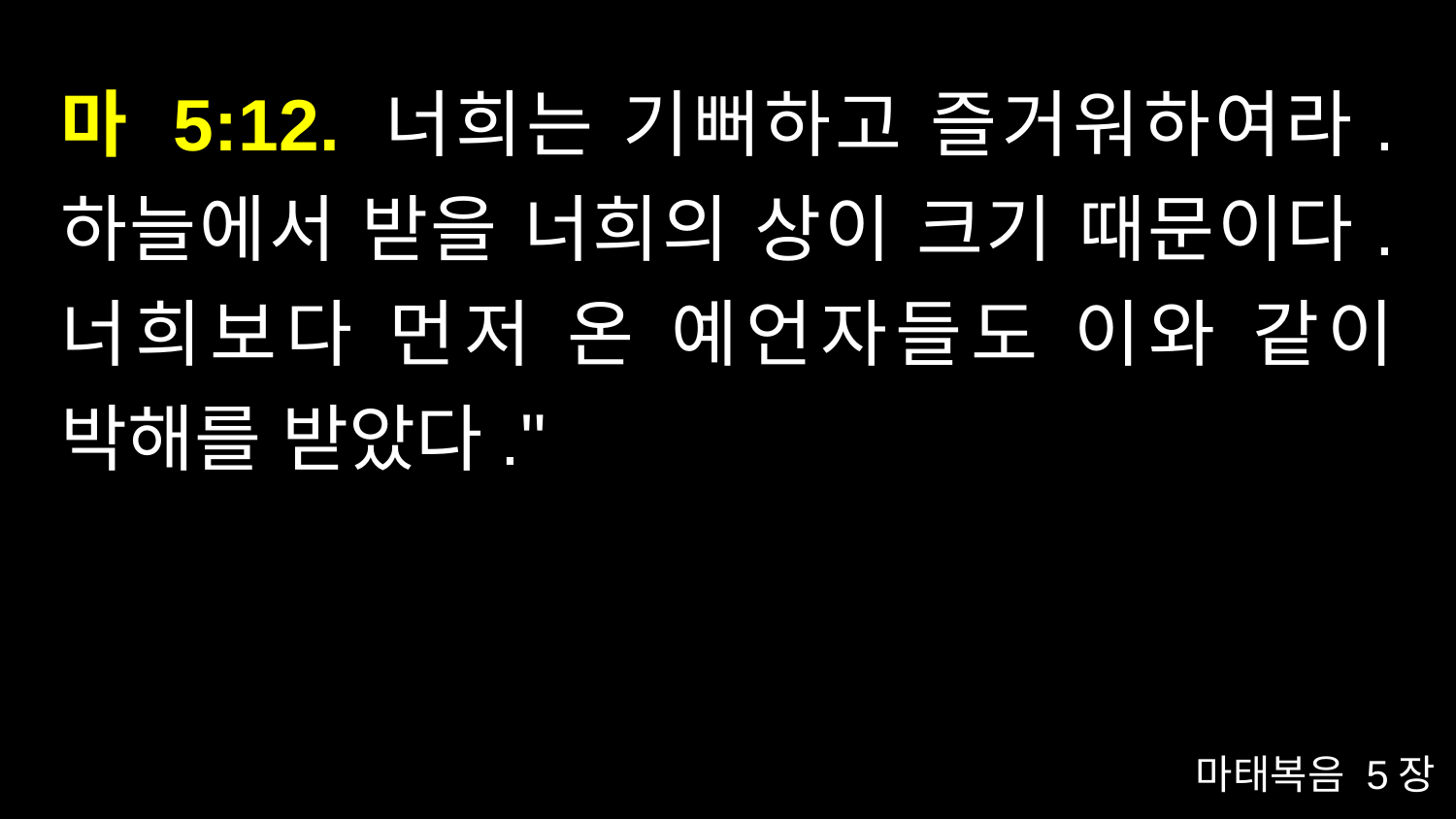

# 마 5:12. 너희는 기뻐하고 즐거워하여라. 하늘에서 받을 너희의 상이 크기 때문이다. 너희보다 먼저 온 예언자들도 이와 같이 박해를 받았다."
마태복음 5장